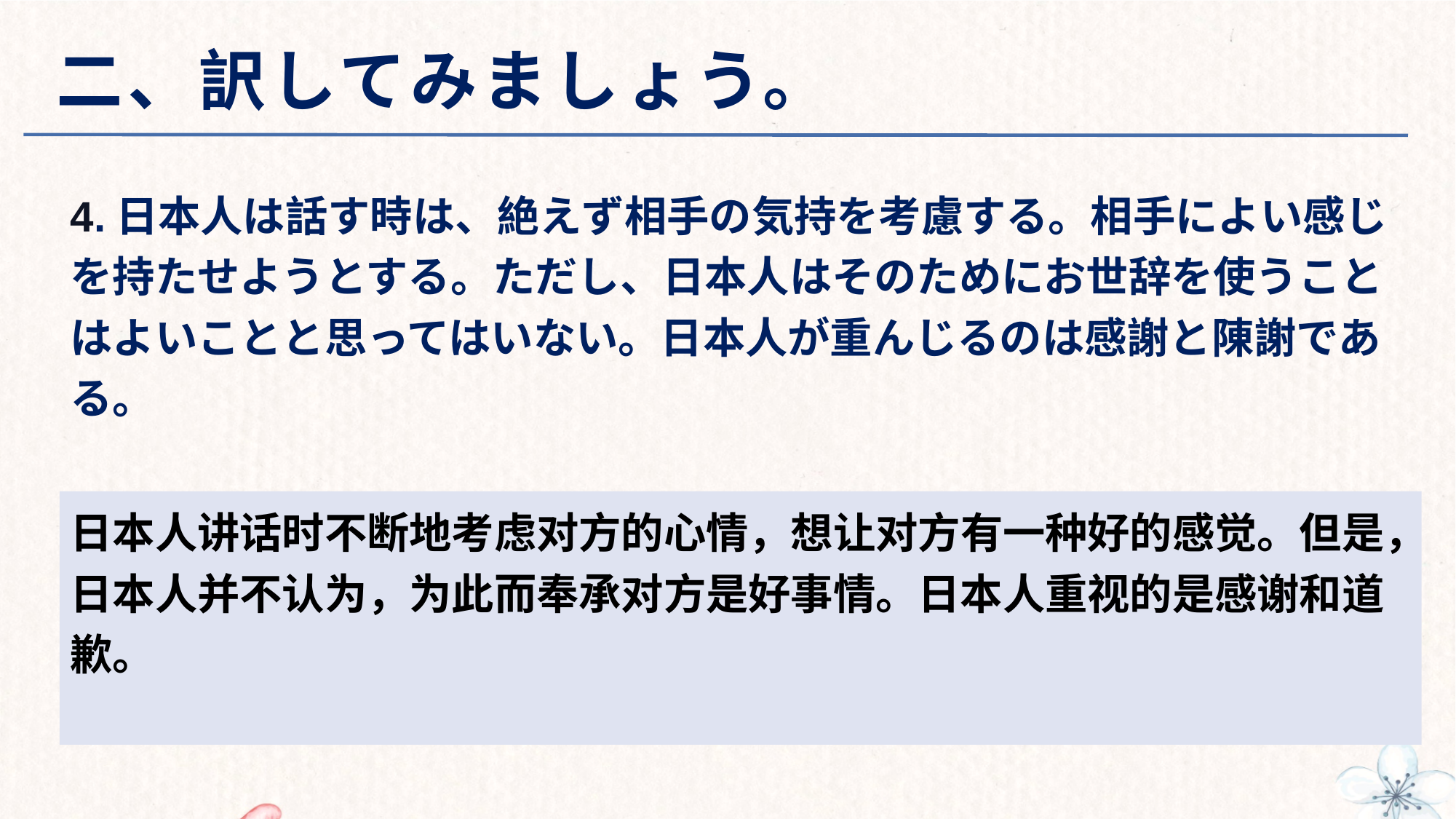

# 二、訳してみましょう。
4.日本人は話す時は、絶えず相手の気持を考慮する。相手によい感じを持たせようとする。ただし、日本人はそのためにお世辞を使うことはよいことと思ってはいない。日本人が重んじるのは感謝と陳謝である。

日本人讲话时不断地考虑对方的心情，想让对方有一种好的感觉。但是，日本人并不认为，为此而奉承对方是好事情。日本人重视的是感谢和道歉。